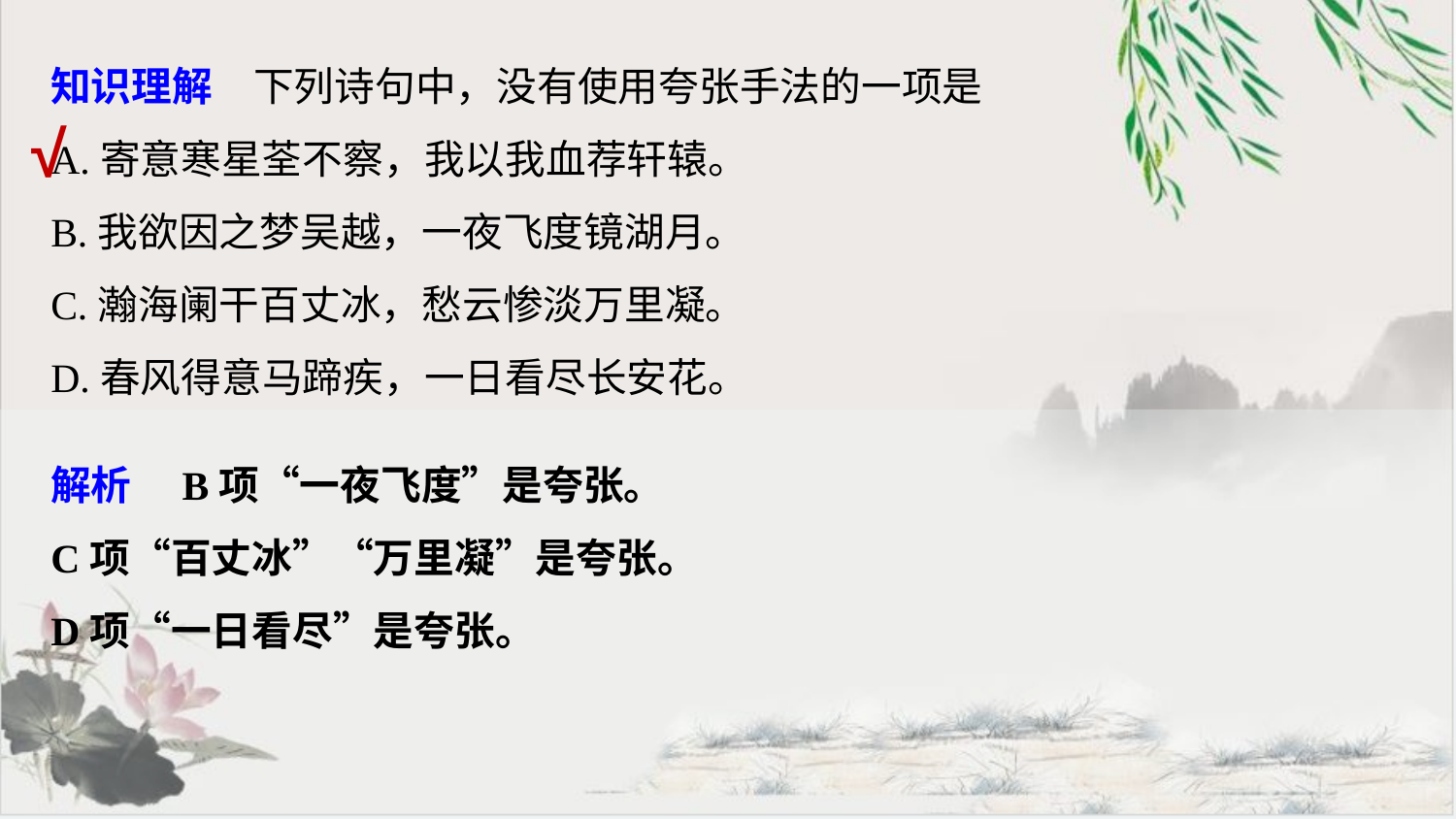

知识理解　下列诗句中，没有使用夸张手法的一项是
A.寄意寒星荃不察，我以我血荐轩辕。
B.我欲因之梦吴越，一夜飞度镜湖月。
C.瀚海阑干百丈冰，愁云惨淡万里凝。
D.春风得意马蹄疾，一日看尽长安花。
√
解析　B项“一夜飞度”是夸张。
C项“百丈冰”“万里凝”是夸张。
D项“一日看尽”是夸张。